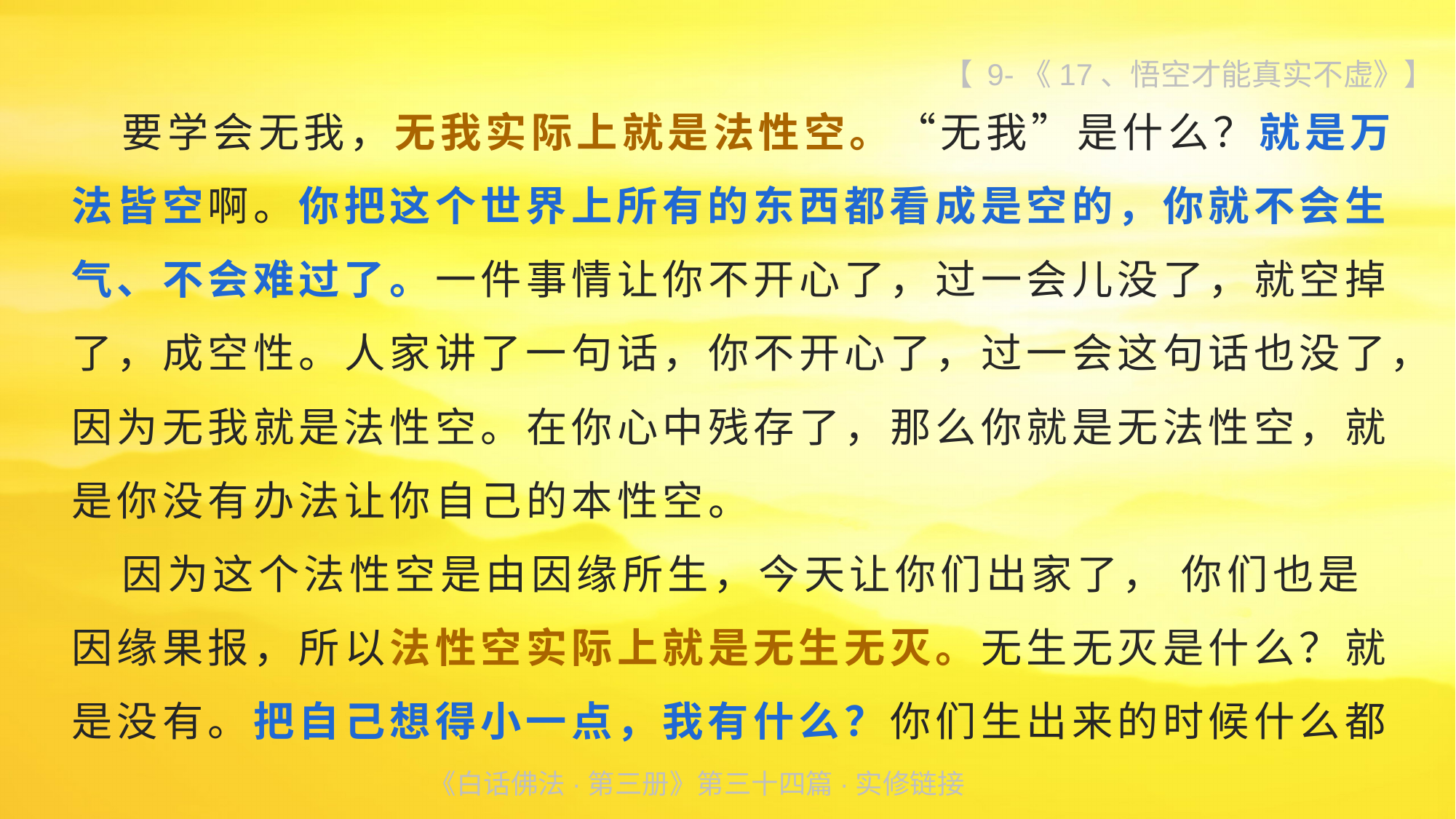

【 9-《17、悟空才能真实不虚》】
   要学会无我，无我实际上就是法性空。“无我”是什么？就是万法皆空啊。你把这个世界上所有的东西都看成是空的，你就不会生气、不会难过了。一件事情让你不开心了，过一会儿没了，就空掉了，成空性。人家讲了一句话，你不开心了，过一会这句话也没了，因为无我就是法性空。在你心中残存了，那么你就是无法性空，就是你没有办法让你自己的本性空。
   因为这个法性空是由因缘所生，今天让你们出家了， 你们也是因缘果报，所以法性空实际上就是无生无灭。无生无灭是什么？就是没有。把自己想得小一点，我有什么？你们生出来的时候什么都
《白话佛法·第三册》第三十四篇·实修链接